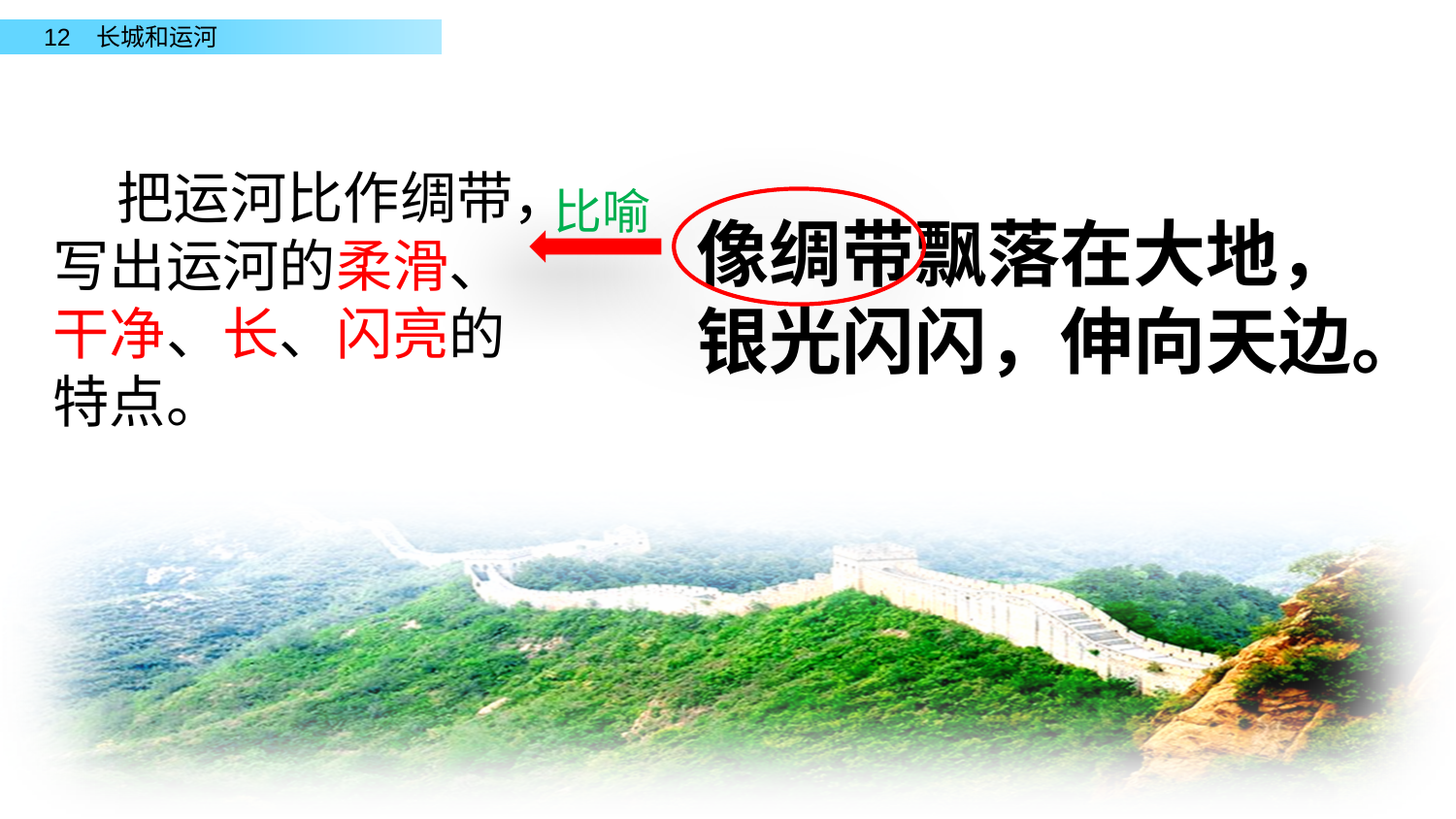

把运河比作绸带，写出运河的柔滑、干净、长、闪亮的特点。
比喻

像绸带飘落在大地，
银光闪闪，伸向天边。